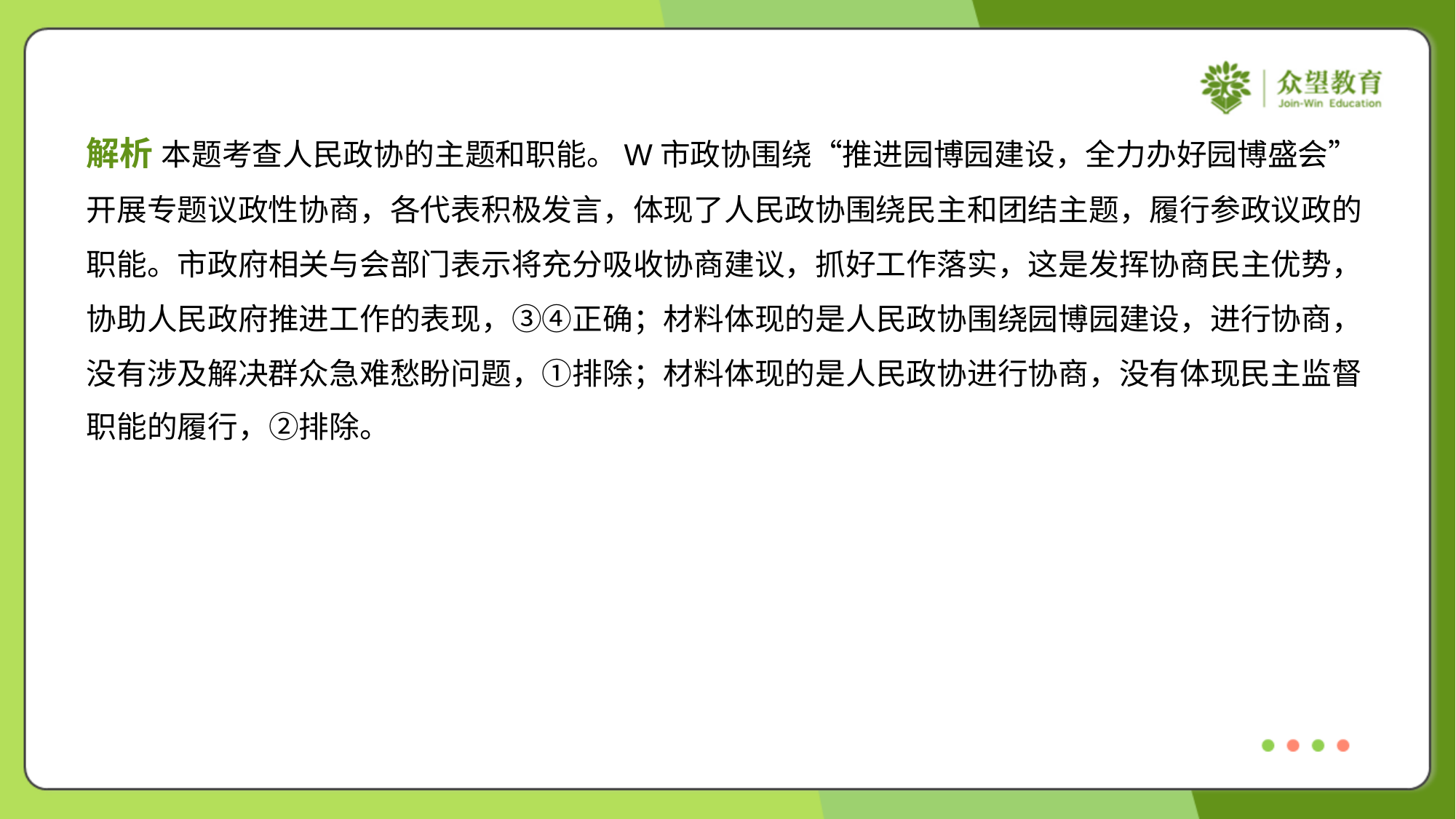

解析 本题考查人民政协的主题和职能。W市政协围绕“推进园博园建设，全力办好园博盛会”
开展专题议政性协商，各代表积极发言，体现了人民政协围绕民主和团结主题，履行参政议政的
职能。市政府相关与会部门表示将充分吸收协商建议，抓好工作落实，这是发挥协商民主优势，
协助人民政府推进工作的表现，③④正确；材料体现的是人民政协围绕园博园建设，进行协商，
没有涉及解决群众急难愁盼问题，①排除；材料体现的是人民政协进行协商，没有体现民主监督
职能的履行，②排除。